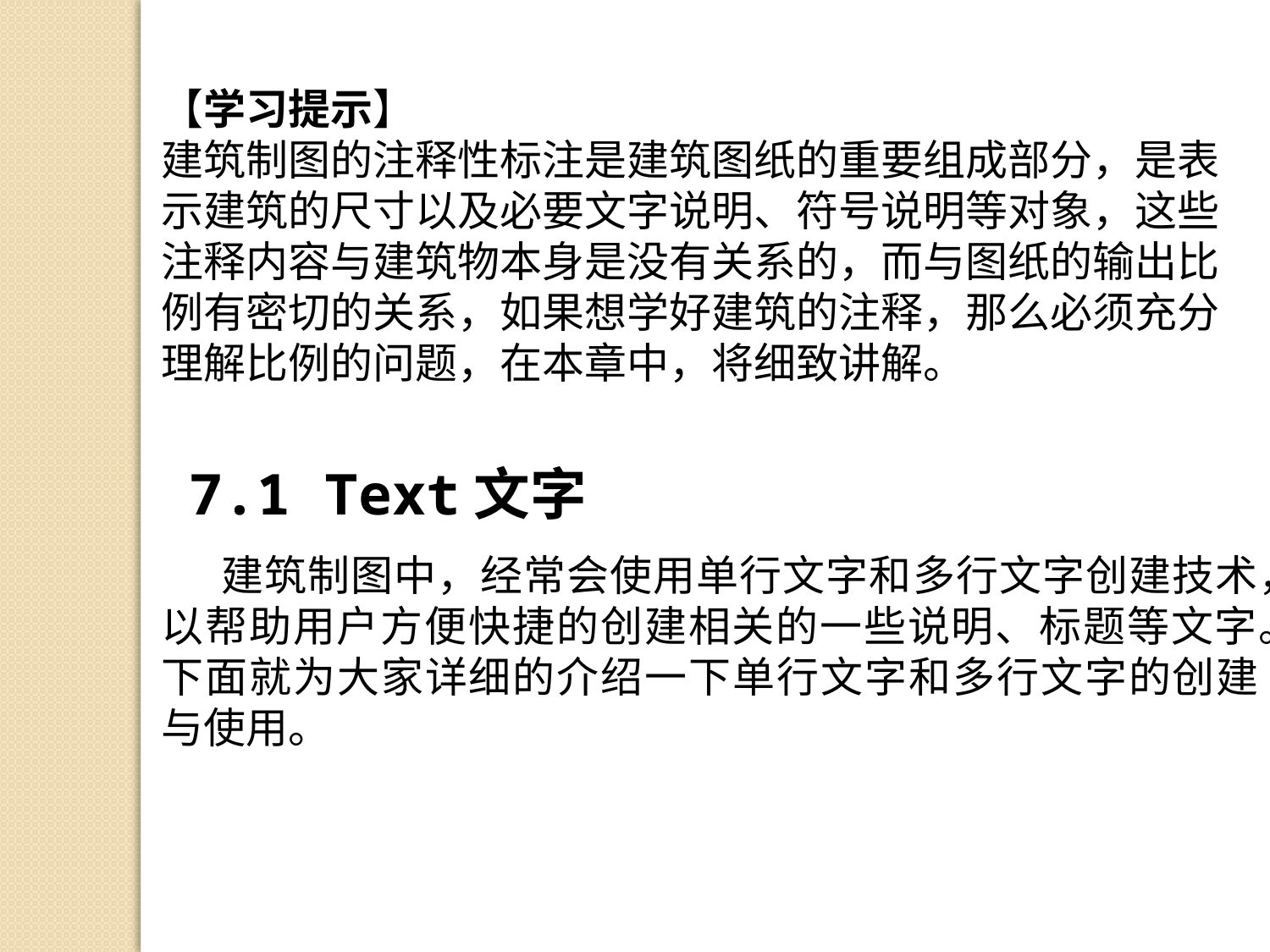

【学习提示】
建筑制图的注释性标注是建筑图纸的重要组成部分，是表示建筑的尺寸以及必要文字说明、符号说明等对象，这些注释内容与建筑物本身是没有关系的，而与图纸的输出比例有密切的关系，如果想学好建筑的注释，那么必须充分理解比例的问题，在本章中，将细致讲解。
7.1 Text文字
  建筑制图中，经常会使用单行文字和多行文字创建技术，以帮助用户方便快捷的创建相关的一些说明、标题等文字。下面就为大家详细的介绍一下单行文字和多行文字的创建与使用。